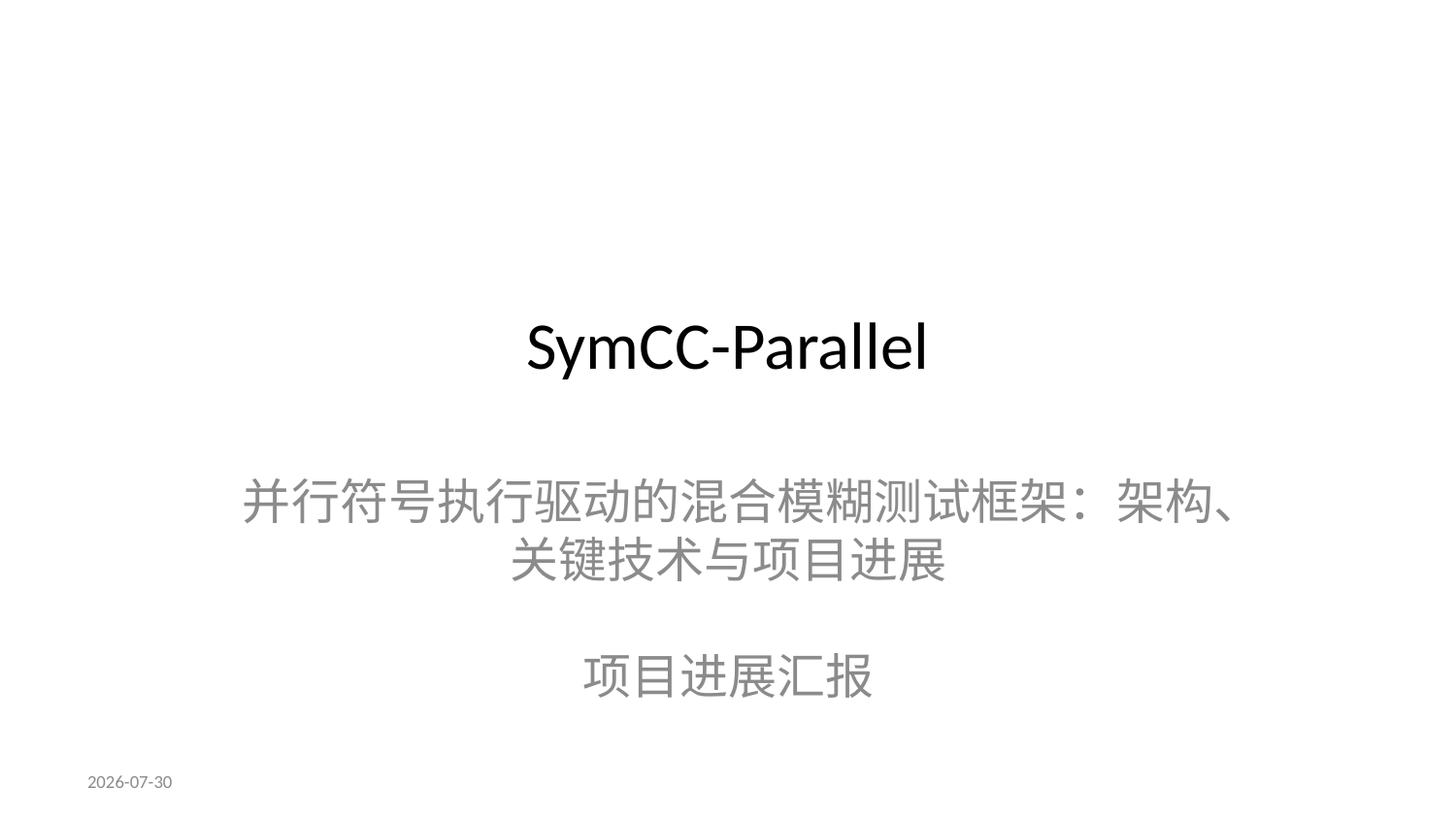

# SymCC-Parallel
并行符号执行驱动的混合模糊测试框架：架构、关键技术与项目进展
项目进展汇报
2026-07-30